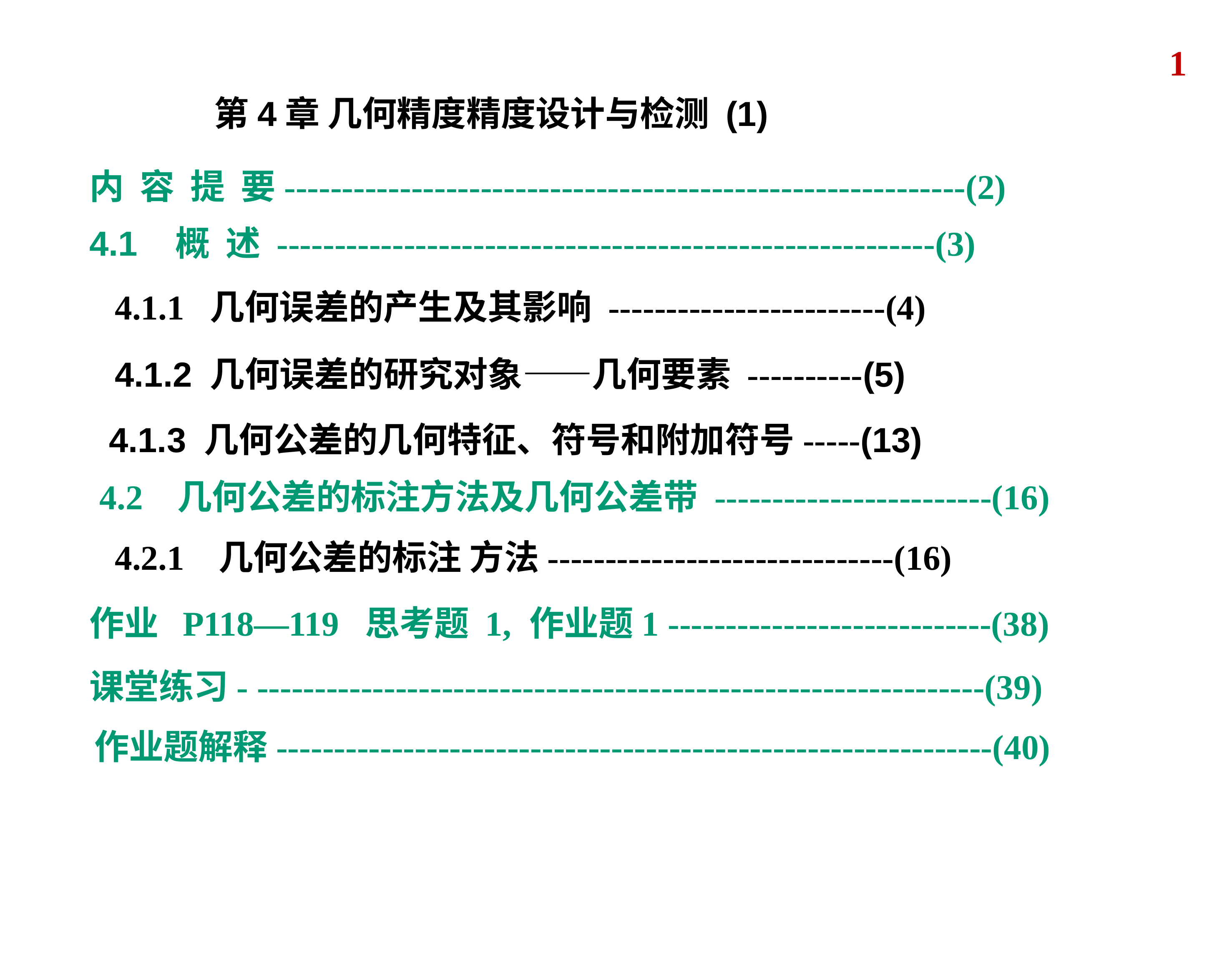

1
第4章 几何精度精度设计与检测 (1)
内  容  提  要-----------------------------------------------------------(2)
4.1   概  述 ---------------------------------------------------------(3)
4.1.1  几何误差的产生及其影响 ------------------------(4)
4.1.2 几何误差的研究对象——几何要素 ----------(5)
4.1.3 几何公差的几何特征、符号和附加符号-----(13)
4.2   几何公差的标注方法及几何公差带 ------------------------(16)
4.2.1   几何公差的标注 方法------------------------------(16)
作业  P118—119  思考题 1, 作业题1 ----------------------------(38)
课堂练习- ---------------------------------------------------------------(39)
作业题解释--------------------------------------------------------------(40)